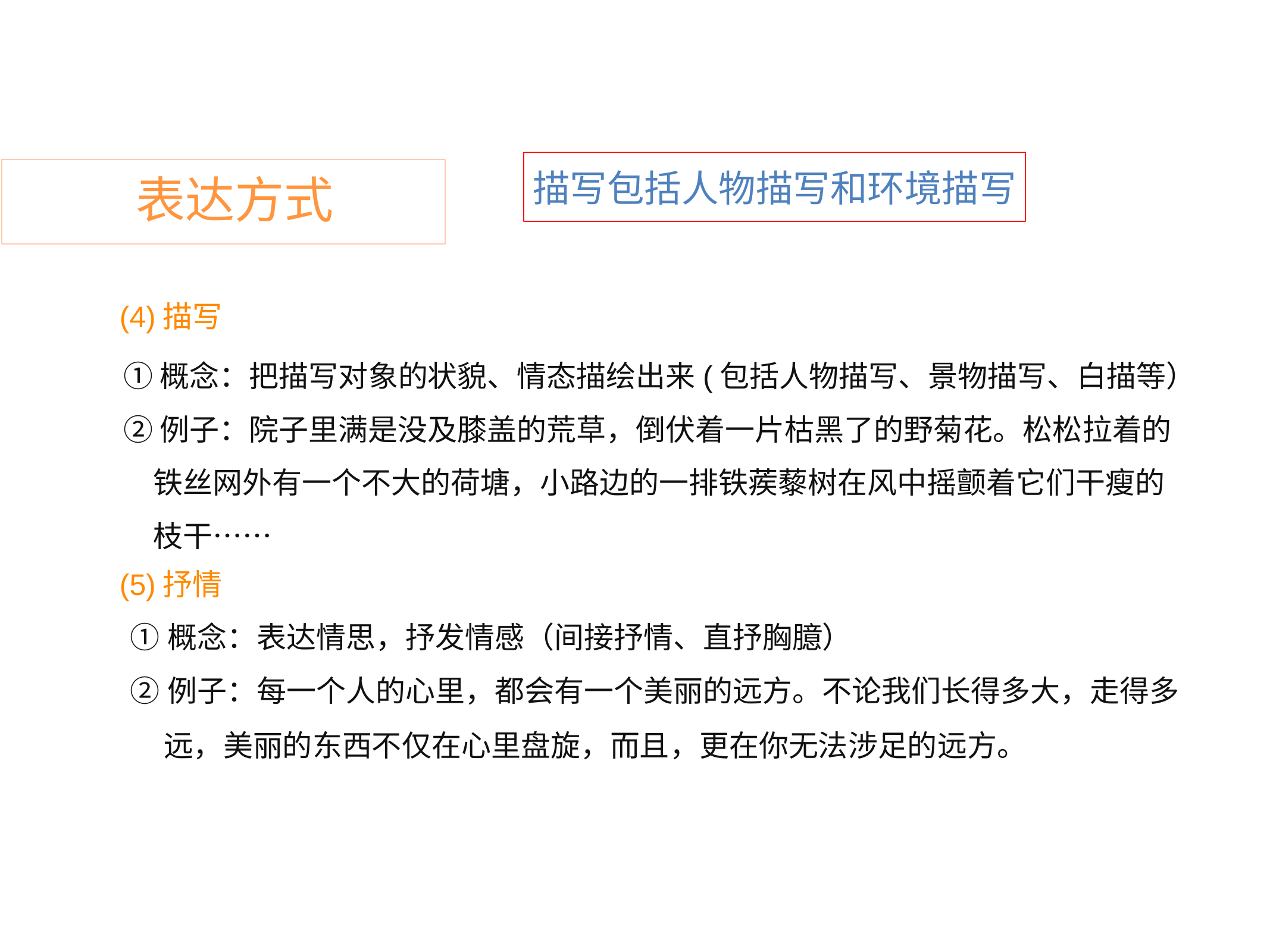

描写包括人物描写和环境描写

表达方式

(4)描写
①概念：把描写对象的状貌、情态描绘出来(包括人物描写、景物描写、白描等）

②例子：院子里满是没及膝盖的荒草，倒伏着一片枯黑了的野菊花。松松拉着的

	铁丝网外有一个不大的荷塘，小路边的一排铁蒺藜树在风中摇颤着它们干瘦的

	枝干……
(5)抒情
①概念：表达情思，抒发情感（间接抒情、直抒胸臆）
②例子：每一个人的心里，都会有一个美丽的远方。不论我们长得多大，走得多
远，美丽的东西不仅在心里盘旋，而且，更在你无法涉足的远方。